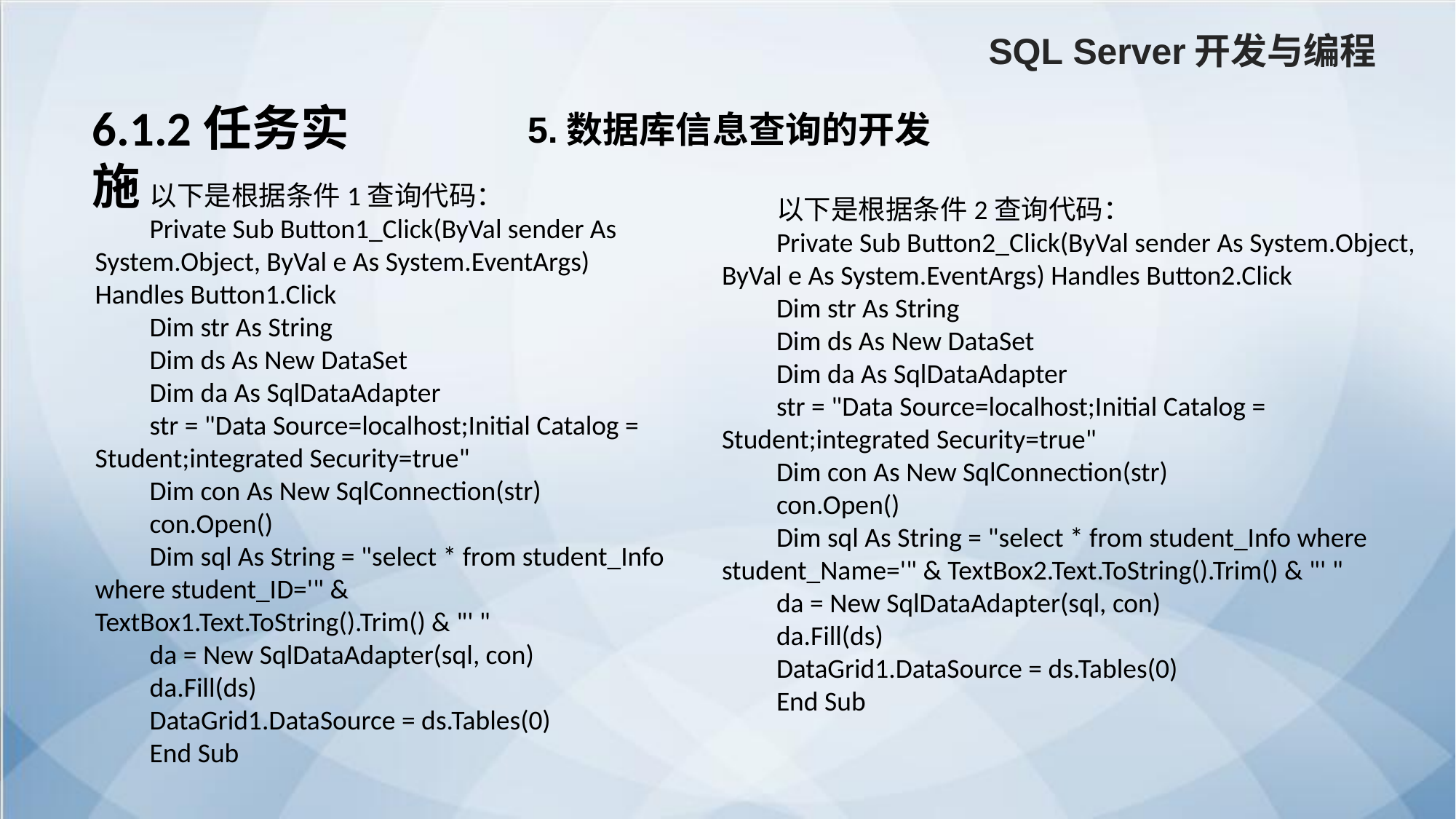

SQL Server开发与编程

6.1.2任务实施
5.数据库信息查询的开发
以下是根据条件1查询代码：
Private Sub Button1_Click(ByVal sender As System.Object, ByVal e As System.EventArgs) Handles Button1.Click
Dim str As String
Dim ds As New DataSet
Dim da As SqlDataAdapter
str = "Data Source=localhost;Initial Catalog = Student;integrated Security=true"
Dim con As New SqlConnection(str)
con.Open()
Dim sql As String = "select * from student_Info where student_ID='" & TextBox1.Text.ToString().Trim() & "' "
da = New SqlDataAdapter(sql, con)
da.Fill(ds)
DataGrid1.DataSource = ds.Tables(0)
End Sub

以下是根据条件2查询代码：
Private Sub Button2_Click(ByVal sender As System.Object, ByVal e As System.EventArgs) Handles Button2.Click
Dim str As String
Dim ds As New DataSet
Dim da As SqlDataAdapter
str = "Data Source=localhost;Initial Catalog = Student;integrated Security=true"
Dim con As New SqlConnection(str)
con.Open()
Dim sql As String = "select * from student_Info where student_Name='" & TextBox2.Text.ToString().Trim() & "' "
da = New SqlDataAdapter(sql, con)
da.Fill(ds)
DataGrid1.DataSource = ds.Tables(0)
End Sub